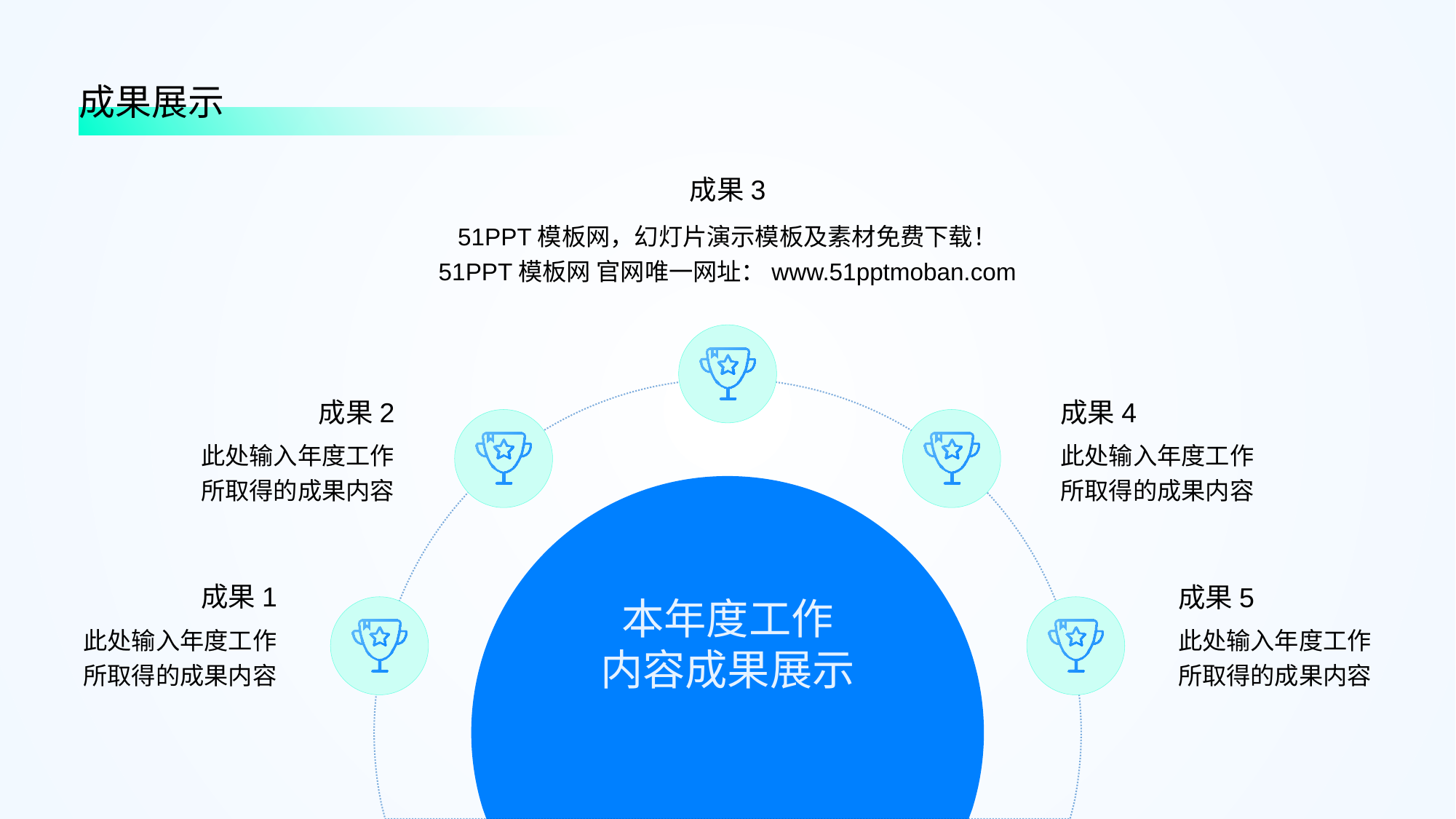

成果展示

成果3
51PPT模板网，幻灯片演示模板及素材免费下载！
51PPT模板网 官网唯一网址：www.51pptmoban.com

成果2
成果4

此处输入年度工作所取得的成果内容
此处输入年度工作所取得的成果内容

成果1
成果5
本年度工作
内容成果展示

此处输入年度工作所取得的成果内容
此处输入年度工作所取得的成果内容